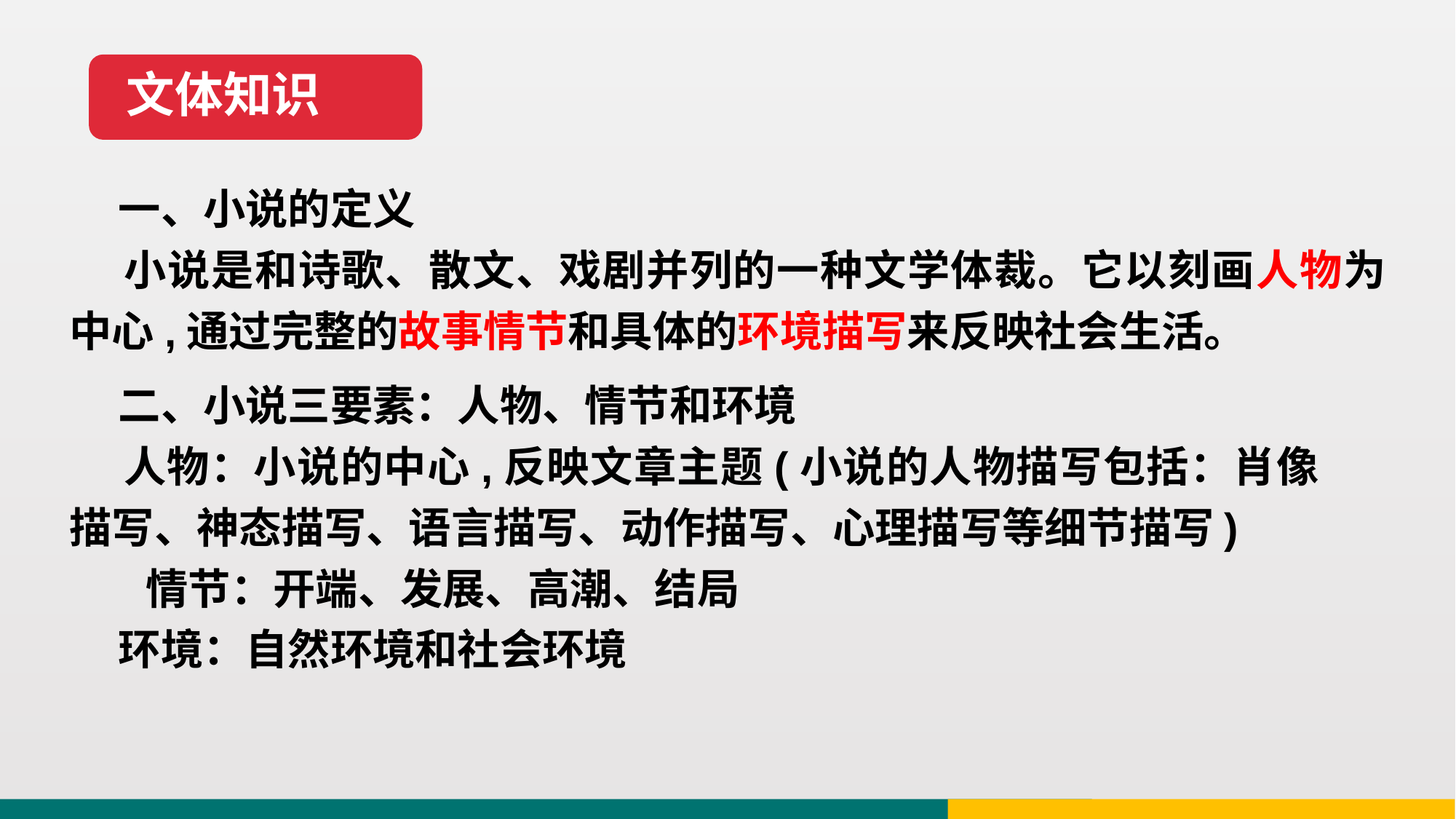

文体知识
    一、小说的定义
    小说是和诗歌、散文、戏剧并列的一种文学体裁。它以刻画人物为中心,通过完整的故事情节和具体的环境描写来反映社会生活。
    二、小说三要素：人物、情节和环境
    人物：小说的中心,反映文章主题(小说的人物描写包括：肖像描写、神态描写、语言描写、动作描写、心理描写等细节描写)
       情节：开端、发展、高潮、结局
    环境：自然环境和社会环境